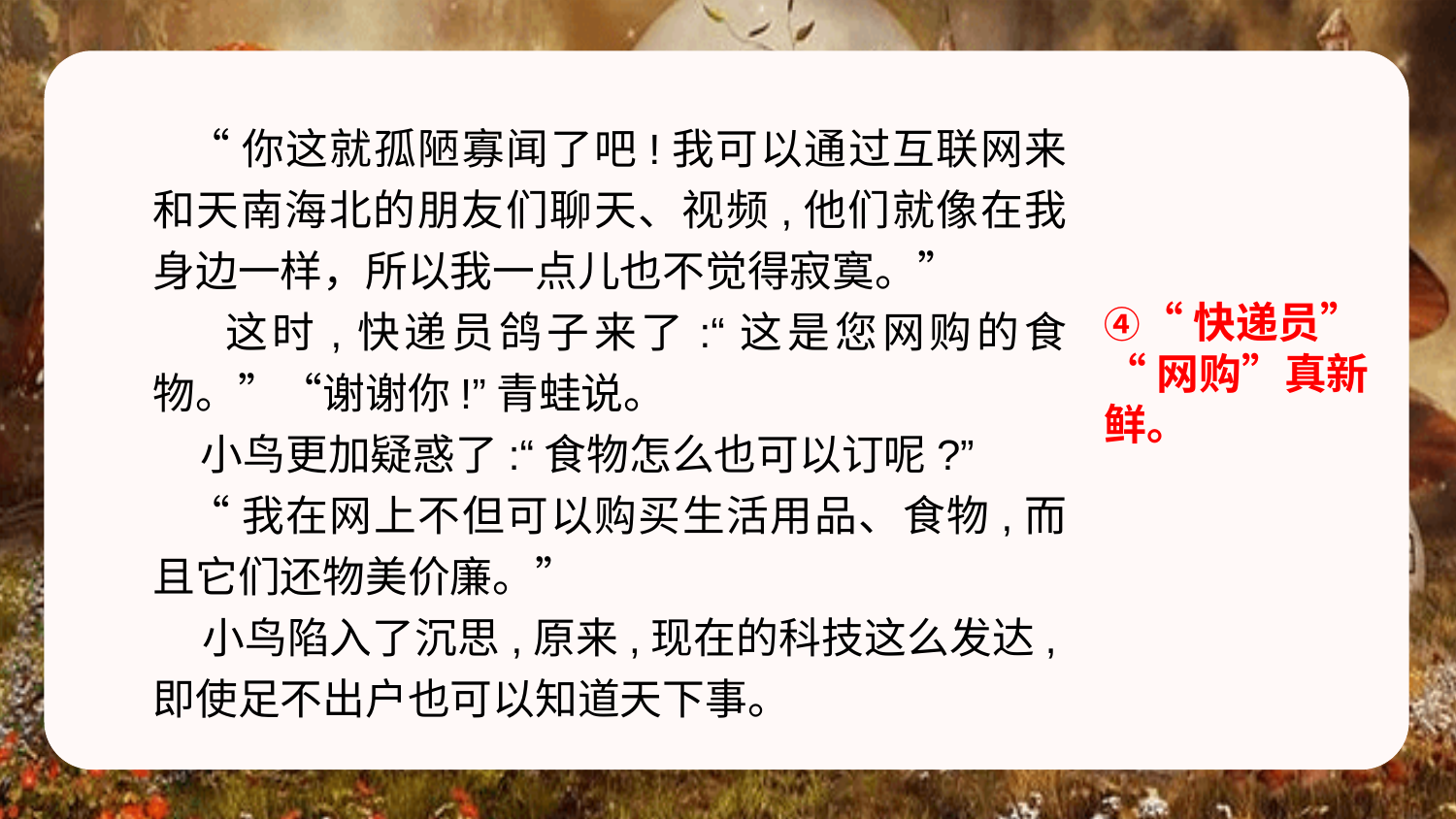

“你这就孤陋寡闻了吧!我可以通过互联网来和天南海北的朋友们聊天、视频,他们就像在我身边一样，所以我一点儿也不觉得寂寞。”
    这时,快递员鸽子来了:“这是您网购的食物。”“谢谢你!”青蛙说。
    小鸟更加疑惑了:“食物怎么也可以订呢?”
   “我在网上不但可以购买生活用品、食物,而且它们还物美价廉。”
    小鸟陷入了沉思,原来,现在的科技这么发达,即使足不出户也可以知道天下事。
④“快递员”
“网购”真新鲜。